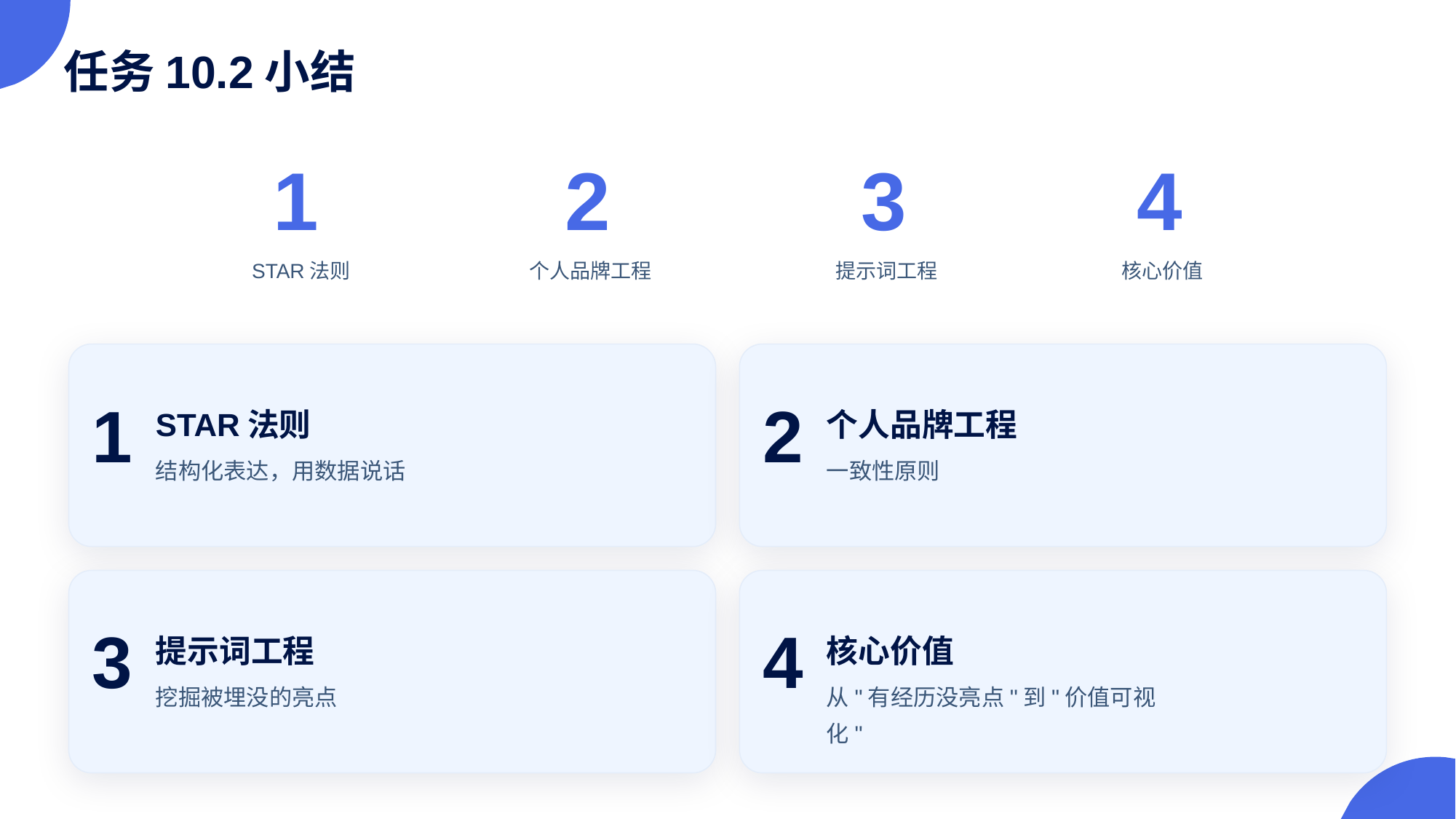

任务10.2小结
1
2
3
4
STAR法则
个人品牌工程
提示词工程
核心价值

STAR法则
个人品牌工程
1
2
结构化表达，用数据说话
一致性原则

提示词工程
核心价值
3
4
挖掘被埋没的亮点
从"有经历没亮点"到"价值可视化"